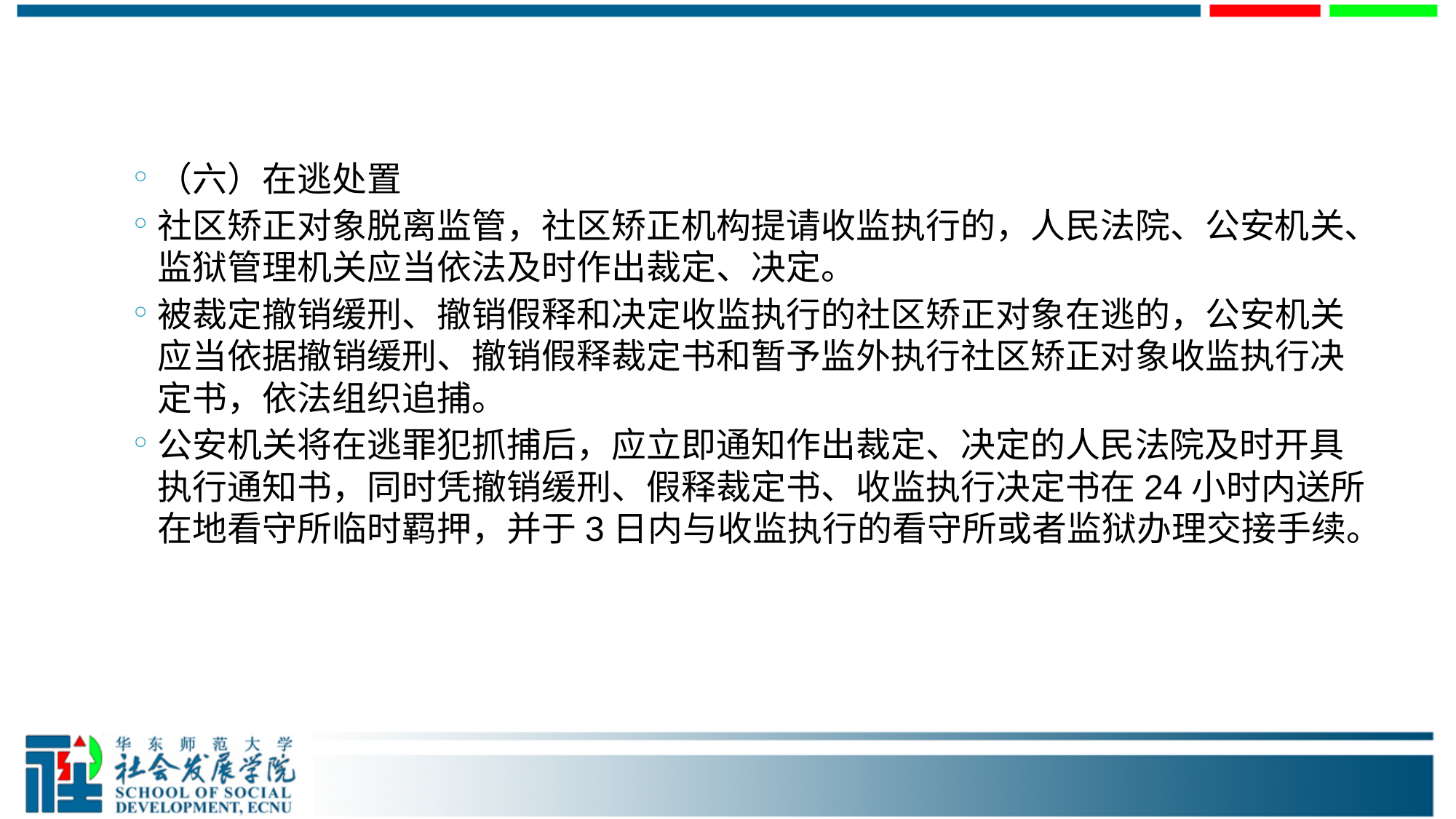

#
（六）在逃处置
社区矫正对象脱离监管，社区矫正机构提请收监执行的，人民法院、公安机关、监狱管理机关应当依法及时作出裁定、决定。
被裁定撤销缓刑、撤销假释和决定收监执行的社区矫正对象在逃的，公安机关应当依据撤销缓刑、撤销假释裁定书和暂予监外执行社区矫正对象收监执行决定书，依法组织追捕。
公安机关将在逃罪犯抓捕后，应立即通知作出裁定、决定的人民法院及时开具执行通知书，同时凭撤销缓刑、假释裁定书、收监执行决定书在24小时内送所在地看守所临时羁押，并于3日内与收监执行的看守所或者监狱办理交接手续。